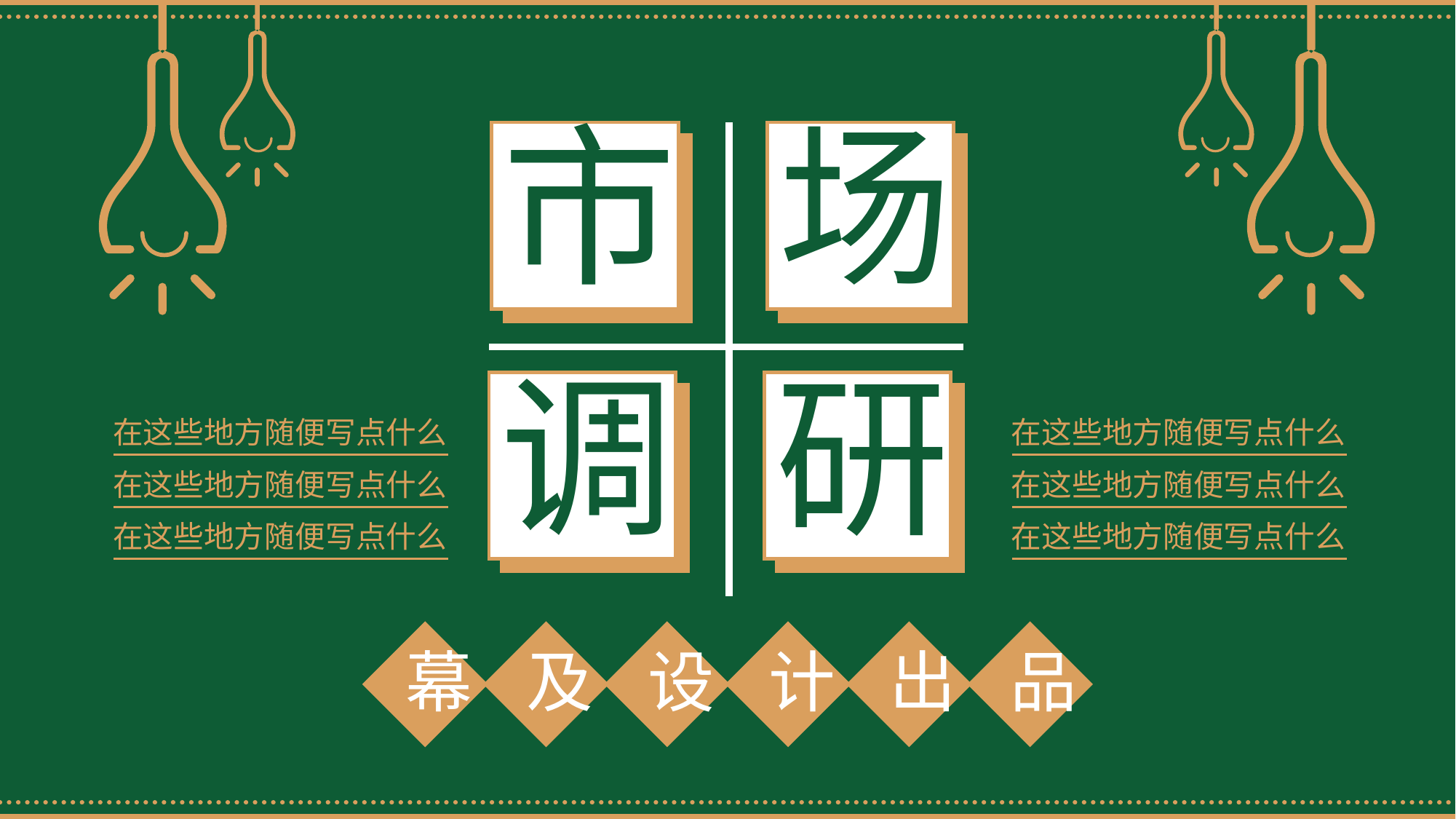

市

场

调

研

在这些地方随便写点什么
在这些地方随便写点什么
在这些地方随便写点什么
在这些地方随便写点什么
在这些地方随便写点什么
在这些地方随便写点什么
幕
及
设
计
出
品